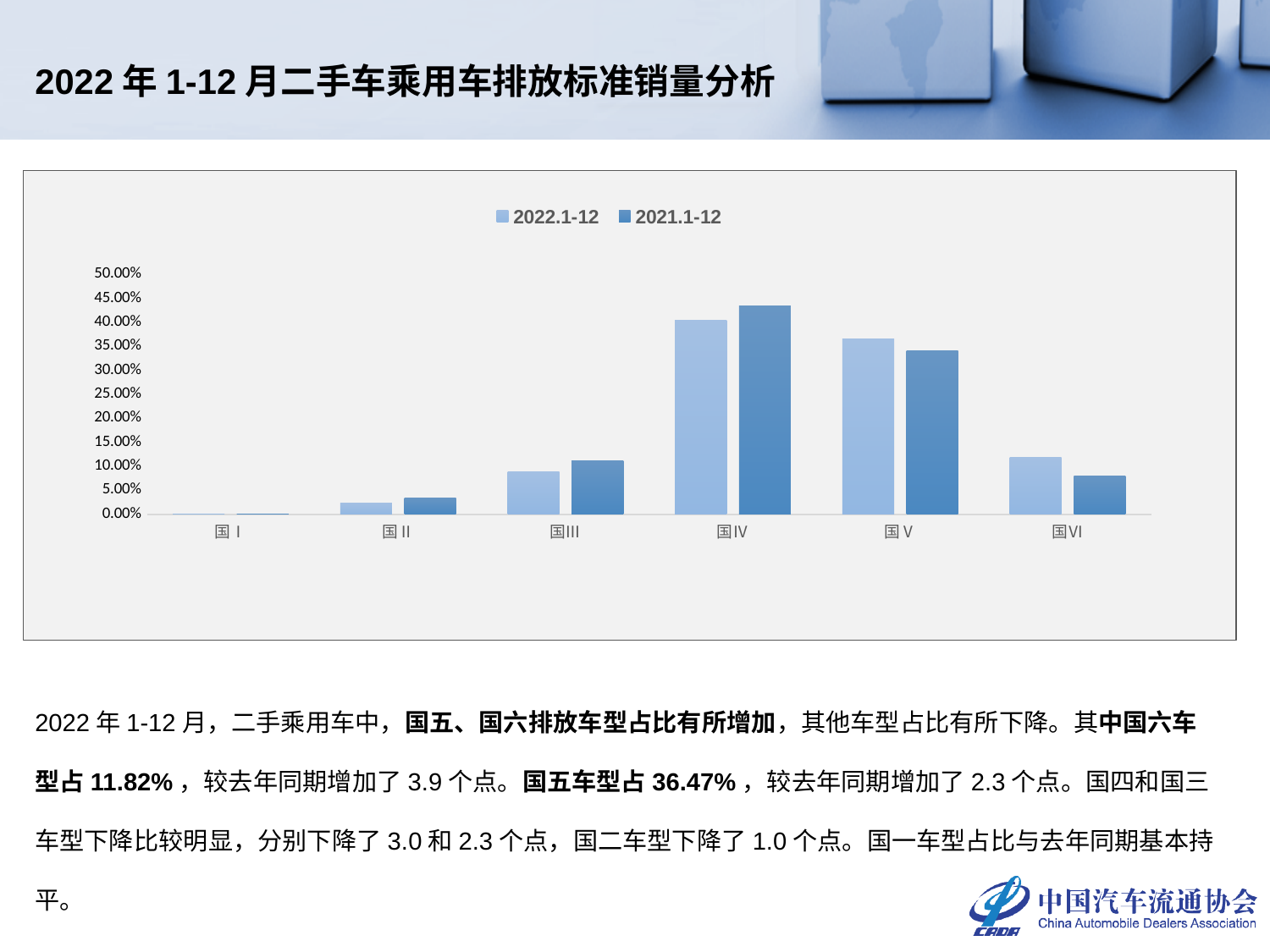

2022年1-12月二手车乘用车排放标准销量分析

### Chart

| Category | 2022.1-12 | 2021.1-12 |
|---|---|---|
| 国Ⅰ | 0.00015405557547945982 | 0.00022364711270096395 |
| 国Ⅱ | 0.022777741384268455 | 0.03304319440354944 |
| 国Ⅲ | 0.08932225539583123 | 0.11192219805714347 |
| 国Ⅳ | 0.40490218720056315 | 0.4344189648012029 |
| 国Ⅴ | 0.3646811910078177 | 0.34140368629686 |
| 国Ⅵ | 0.11816256943604 | 0.07898830932854324 |
2022年1-12月，二手乘用车中，国五、国六排放车型占比有所增加，其他车型占比有所下降。其中国六车型占11.82%，较去年同期增加了3.9个点。国五车型占36.47%，较去年同期增加了2.3个点。国四和国三车型下降比较明显，分别下降了3.0和2.3个点，国二车型下降了1.0个点。国一车型占比与去年同期基本持平。